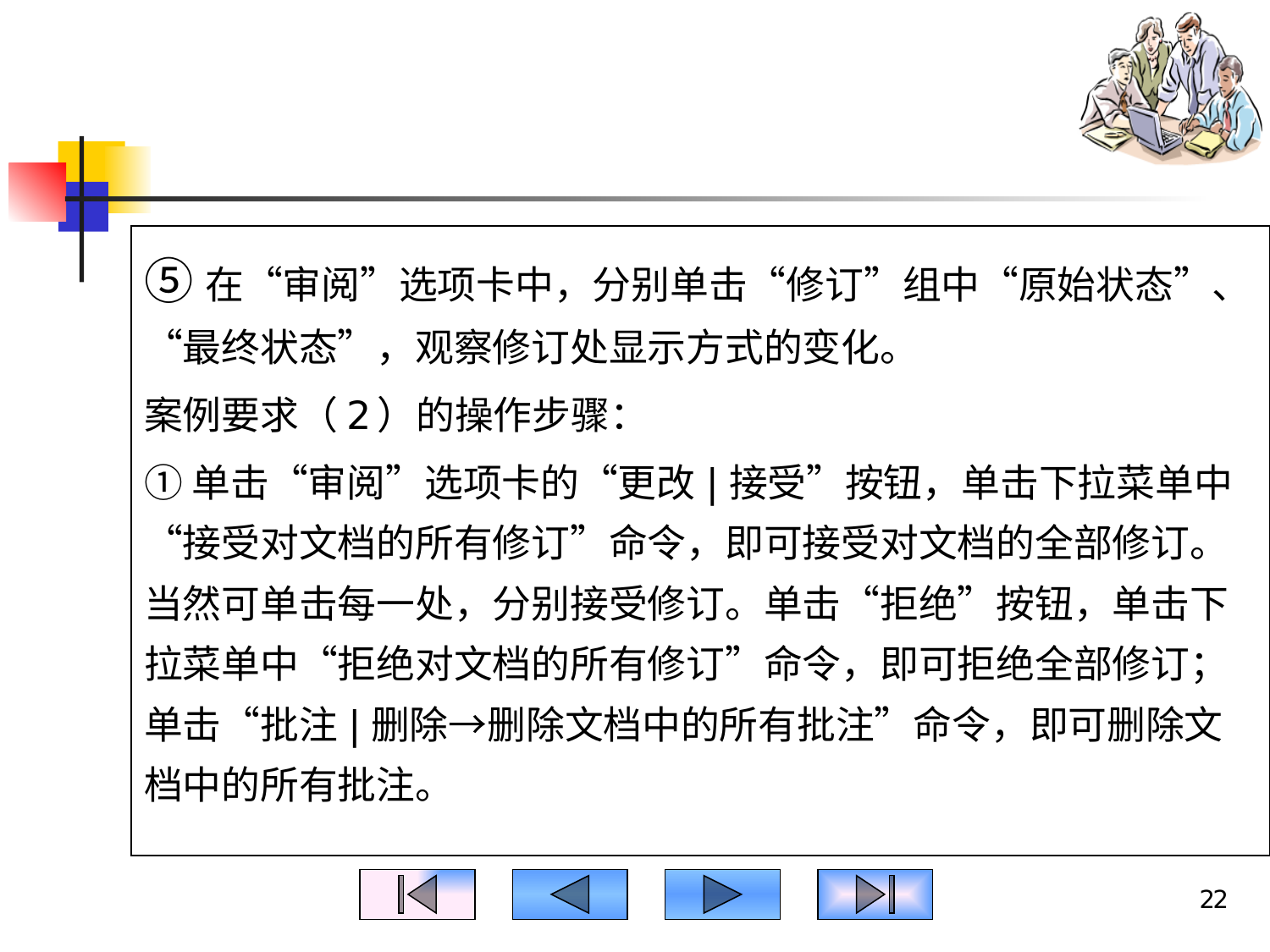

#
⑤在“审阅”选项卡中，分别单击“修订”组中“原始状态”、“最终状态”，观察修订处显示方式的变化。
案例要求（2）的操作步骤：
①单击“审阅”选项卡的“更改|接受”按钮，单击下拉菜单中“接受对文档的所有修订”命令，即可接受对文档的全部修订。当然可单击每一处，分别接受修订。单击“拒绝”按钮，单击下拉菜单中“拒绝对文档的所有修订”命令，即可拒绝全部修订；单击“批注|删除→删除文档中的所有批注”命令，即可删除文档中的所有批注。

22